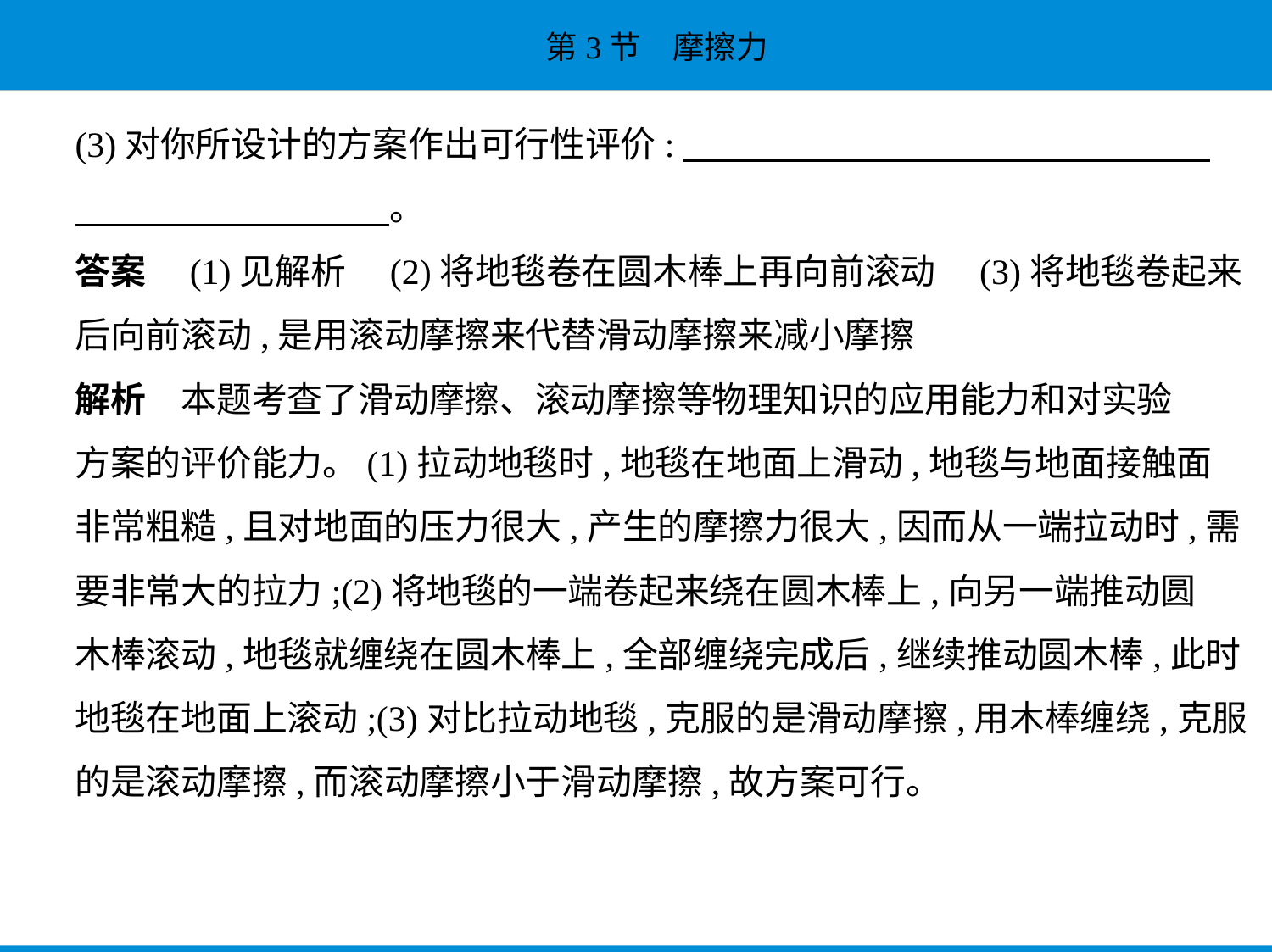

(3)对你所设计的方案作出可行性评价:　　　　　　　　　　　　　　    
　　　　　　　　    。
答案　(1)见解析　(2)将地毯卷在圆木棒上再向前滚动　(3)将地毯卷起来
后向前滚动,是用滚动摩擦来代替滑动摩擦来减小摩擦
解析　本题考查了滑动摩擦、滚动摩擦等物理知识的应用能力和对实验
方案的评价能力。(1)拉动地毯时,地毯在地面上滑动,地毯与地面接触面
非常粗糙,且对地面的压力很大,产生的摩擦力很大,因而从一端拉动时,需
要非常大的拉力;(2)将地毯的一端卷起来绕在圆木棒上,向另一端推动圆
木棒滚动,地毯就缠绕在圆木棒上,全部缠绕完成后,继续推动圆木棒,此时
地毯在地面上滚动;(3)对比拉动地毯,克服的是滑动摩擦,用木棒缠绕,克服
的是滚动摩擦,而滚动摩擦小于滑动摩擦,故方案可行。